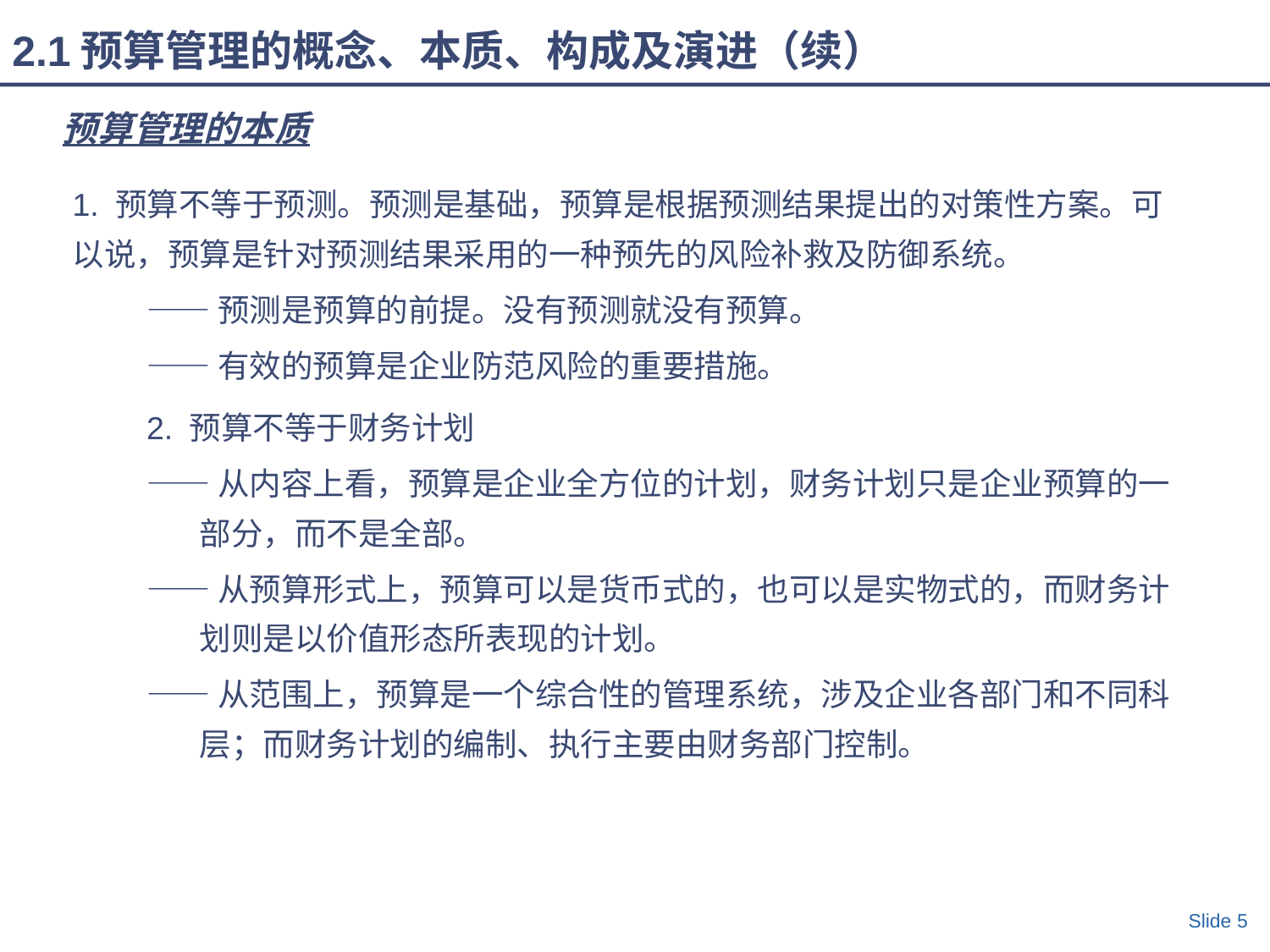

2.1预算管理的概念、本质、构成及演进（续）

预算管理的本质
1. 预算不等于预测。预测是基础，预算是根据预测结果提出的对策性方案。可以说，预算是针对预测结果采用的一种预先的风险补救及防御系统。
——预测是预算的前提。没有预测就没有预算。
——有效的预算是企业防范风险的重要措施。
2. 预算不等于财务计划
——从内容上看，预算是企业全方位的计划，财务计划只是企业预算的一部分，而不是全部。
——从预算形式上，预算可以是货币式的，也可以是实物式的，而财务计划则是以价值形态所表现的计划。
——从范围上，预算是一个综合性的管理系统，涉及企业各部门和不同科层；而财务计划的编制、执行主要由财务部门控制。

Slide 5